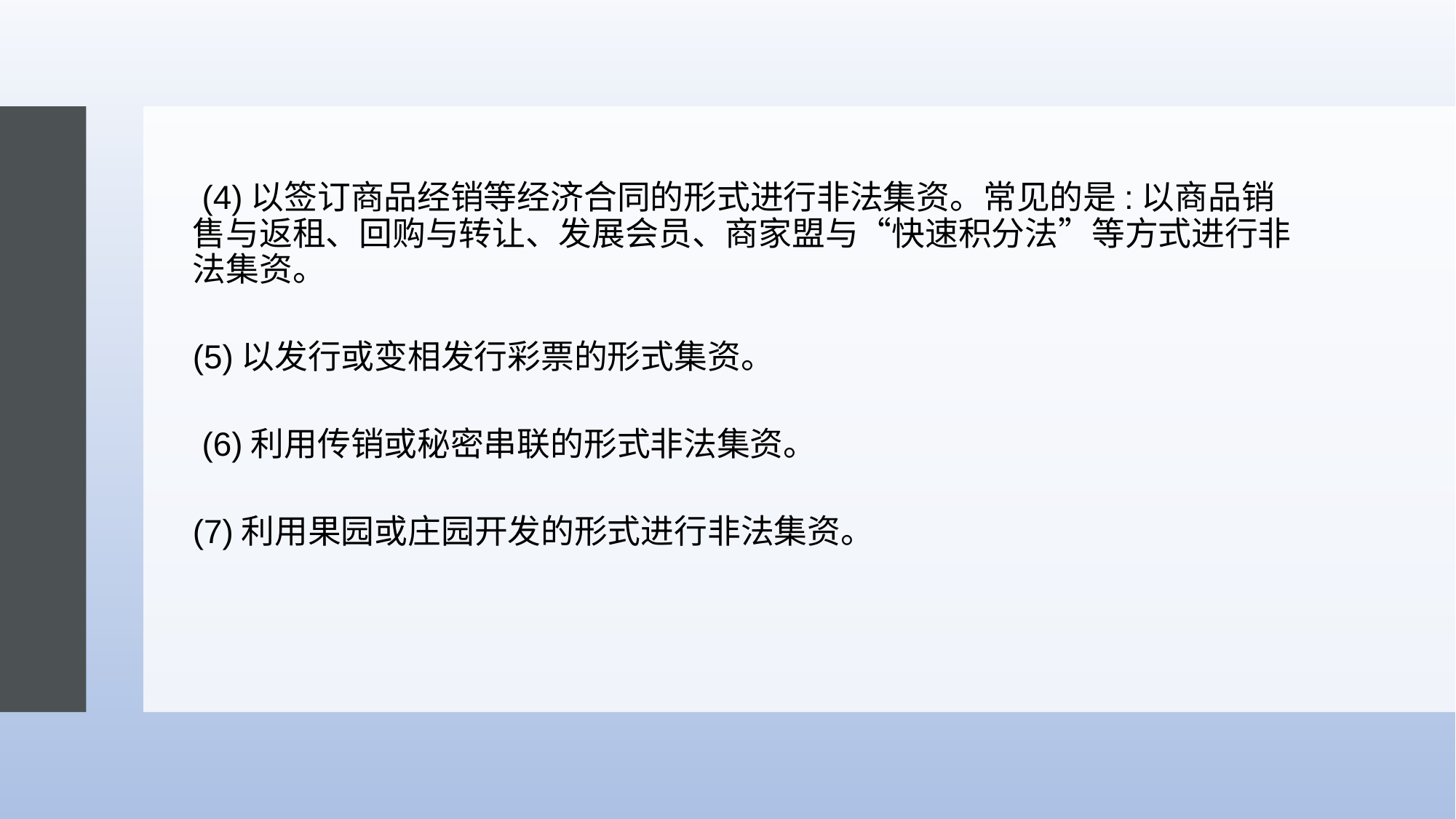

#

 (4)以签订商品经销等经济合同的形式进行非法集资。常见的是:以商品销售与返租、回购与转让、发展会员、商家盟与“快速积分法”等方式进行非法集资。
(5)以发行或变相发行彩票的形式集资。
 (6)利用传销或秘密串联的形式非法集资。
(7)利用果园或庄园开发的形式进行非法集资。